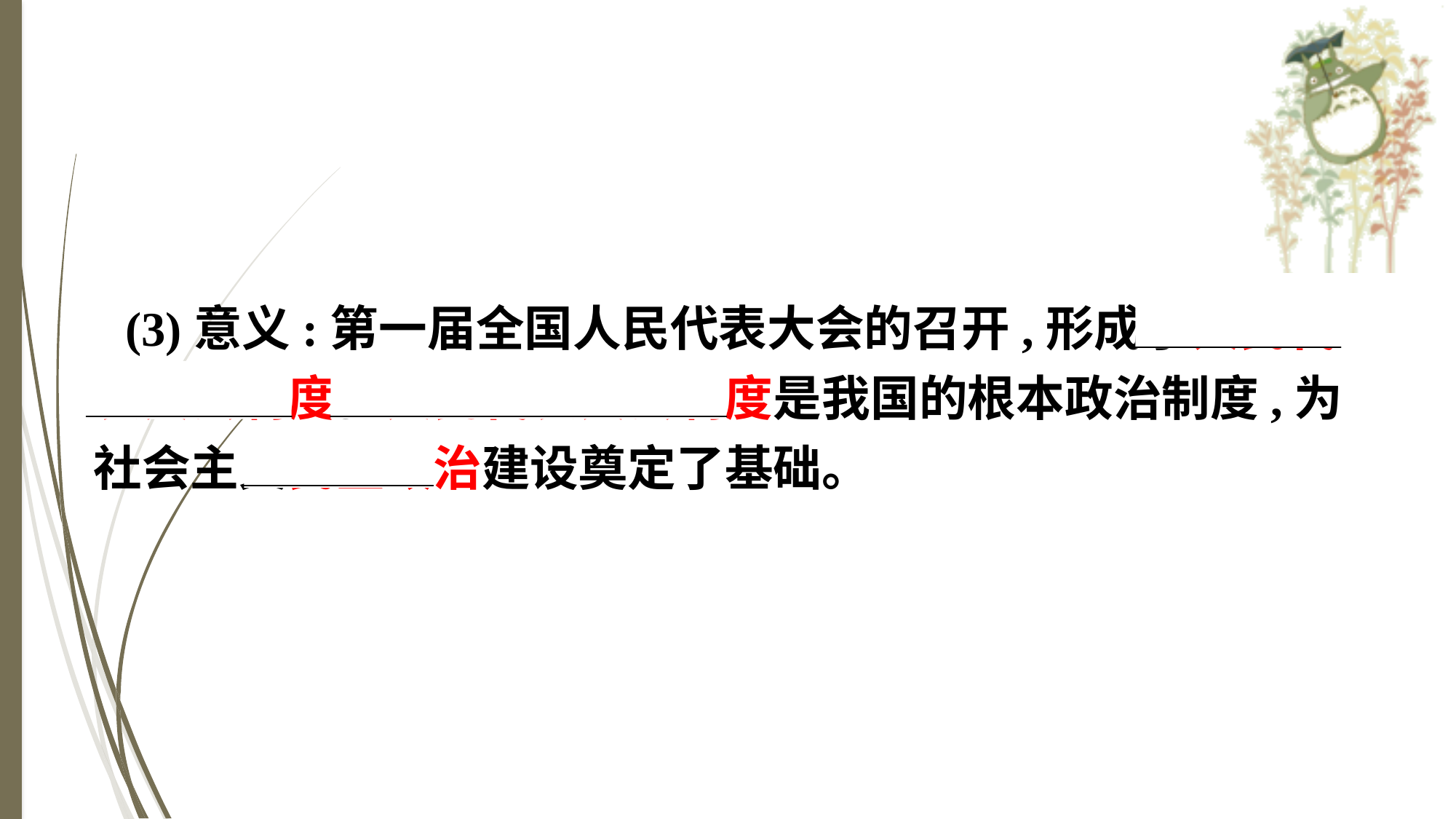

(3)意义:第一届全国人民代表大会的召开,形成了人民代表大会制度。人民代表大会制度是我国的根本政治制度,为社会主义民主政治建设奠定了基础。